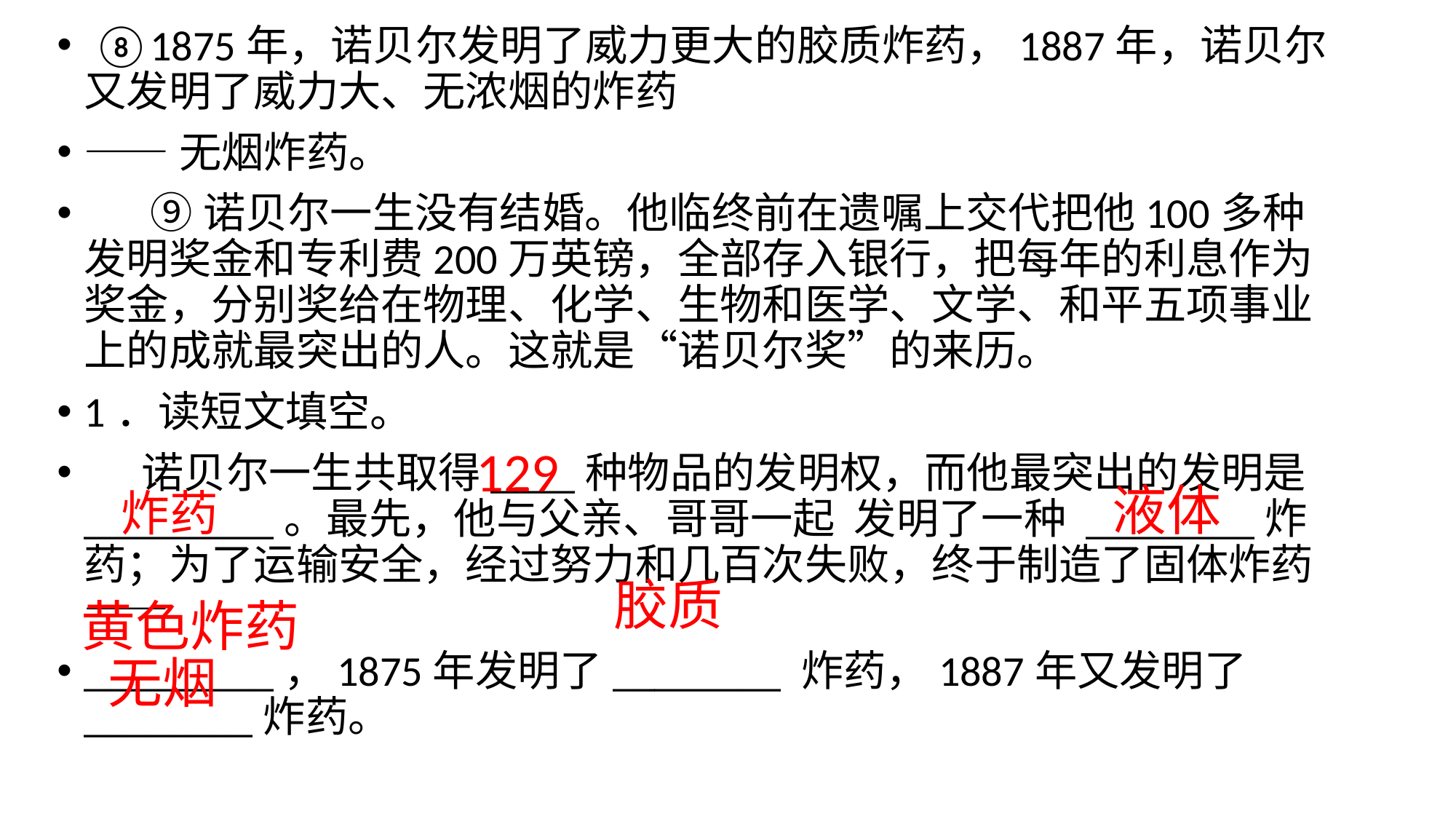

⑧1875年，诺贝尔发明了威力更大的胶质炸药，1887年，诺贝尔又发明了威力大、无浓烟的炸药
——无烟炸药。
       ⑨诺贝尔一生没有结婚。他临终前在遗嘱上交代把他100多种发明奖金和专利费200万英镑，全部存入银行，把每年的利息作为奖金，分别奖给在物理、化学、生物和医学、文学、和平五项事业上的成就最突出的人。这就是“诺贝尔奖”的来历。
1．读短文填空。
     诺贝尔一生共取得____种物品的发明权，而他最突出的发明是_________。最先，他与父亲、哥哥一起  发明了一种 ________炸药；为了运输安全，经过努力和几百次失败，终于制造了固体炸药——
_________，1875年发明了________ 炸药，1887年又发明了________炸药。
129
液体
炸药
胶质
黄色炸药
无烟